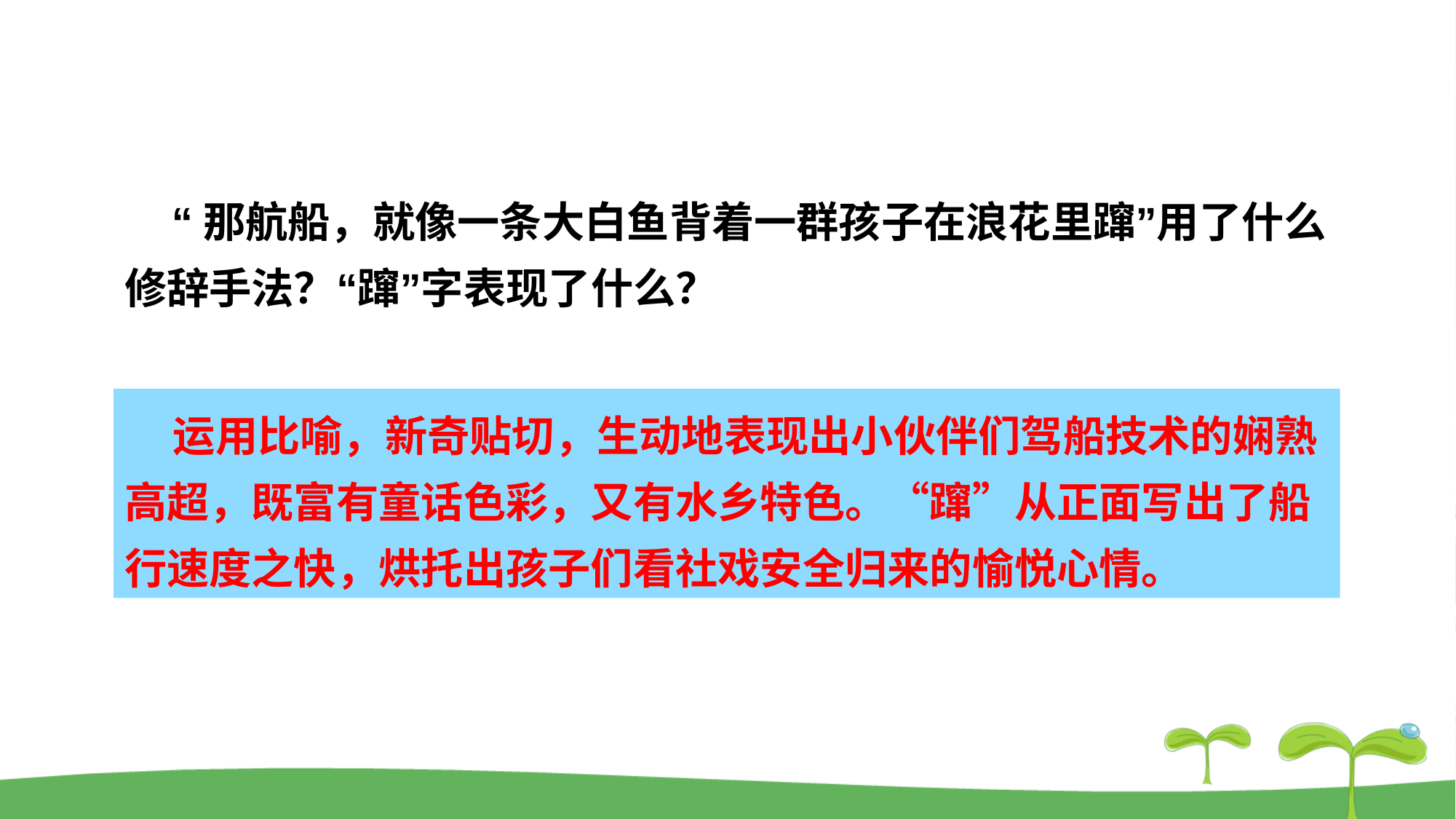

“那航船，就像一条大白鱼背着一群孩子在浪花里蹿”用了什么修辞手法？“蹿”字表现了什么？
状元成才路
状元成才路
状元成才路
状元成才路
状元成才路
状元成才路
状元成才路
状元成才路
状元成才路
状元成才路
状元成才路
状元成才路
状元成才路
状元成才路
状元成才路
状元成才路
状元成才路
状元成才路
状元成才路
状元成才路
状元成才路
状元成才路
状元成才路
状元成才路
状元成才路
状元成才路
状元成才路
状元成才路
状元成才路
状元成才路
状元成才路
状元成才路
状元成才路
状元成才路
状元成才路
状元成才路
状元成才路
状元成才路
状元成才路
状元成才路
状元成才路
状元成才路
    运用比喻，新奇贴切，生动地表现出小伙伴们驾船技术的娴熟高超，既富有童话色彩，又有水乡特色。“蹿”从正面写出了船行速度之快，烘托出孩子们看社戏安全归来的愉悦心情。
状元成才路
状元成才路
状元成才路
状元成才路
状元成才路
状元成才路
状元成才路
状元成才路
状元成才路
状元成才路
状元成才路
状元成才路
状元成才路
状元成才路
状元成才路
状元成才路
状元成才路
状元成才路
状元成才路
状元成才路
状元成才路
状元成才路
状元成才路
状元成才路
状元成才路
状元成才路
状元成才路
状元成才路
状元成才路
状元成才路
状元成才路
状元成才路
状元成才路
状元成才路
状元成才路
状元成才路
状元成才路
状元成才路
状元成才路
状元成才路
状元成才路
状元成才路
状元成才路
状元成才路
状元成才路
状元成才路
状元成才路
状元成才路
状元成才路
状元成才路
状元成才路
状元成才路
状元成才路
状元成才路
状元成才路
状元成才路
状元成才路
状元成才路